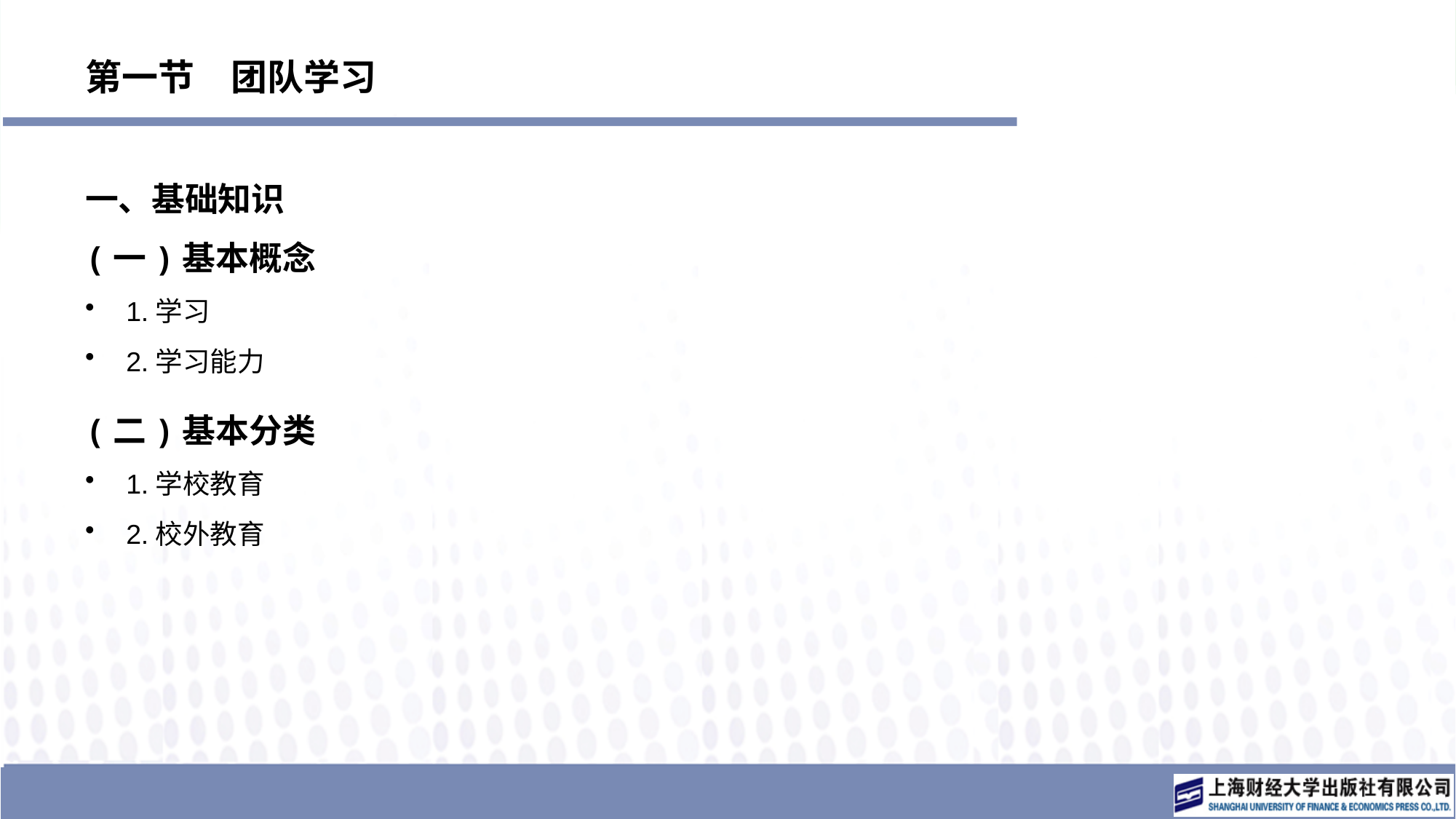

# 第一节　团队学习
一、基础知识
(一)基本概念
1.学习
2.学习能力
(二)基本分类
1.学校教育
2.校外教育